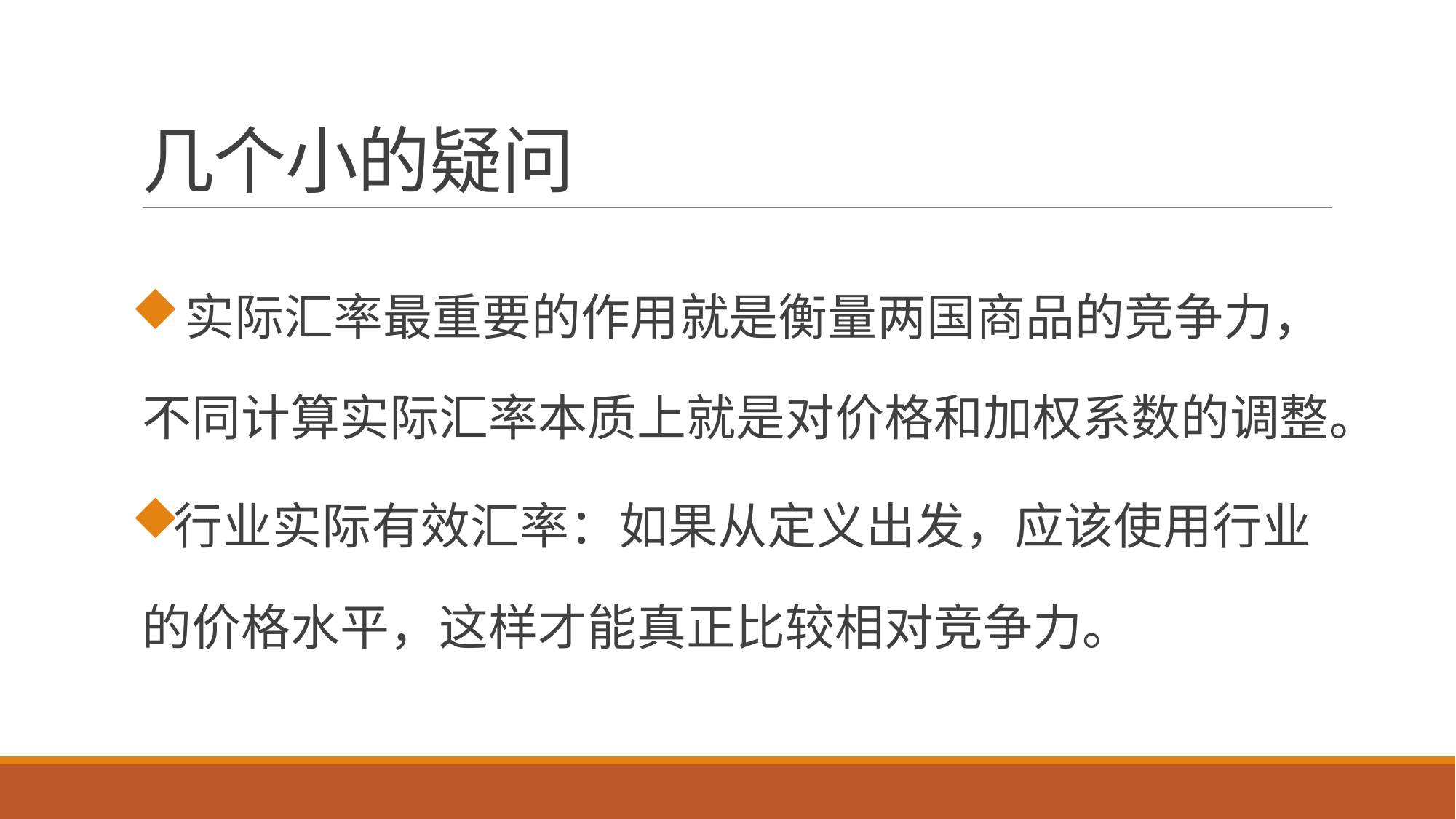

# 几个小的疑问

   实际汇率最重要的作用就是衡量两国商品的竞争力，不同计算实际汇率本质上就是对价格和加权系数的调整。
  行业实际有效汇率：如果从定义出发，应该使用行业的价格水平，这样才能真正比较相对竞争力。